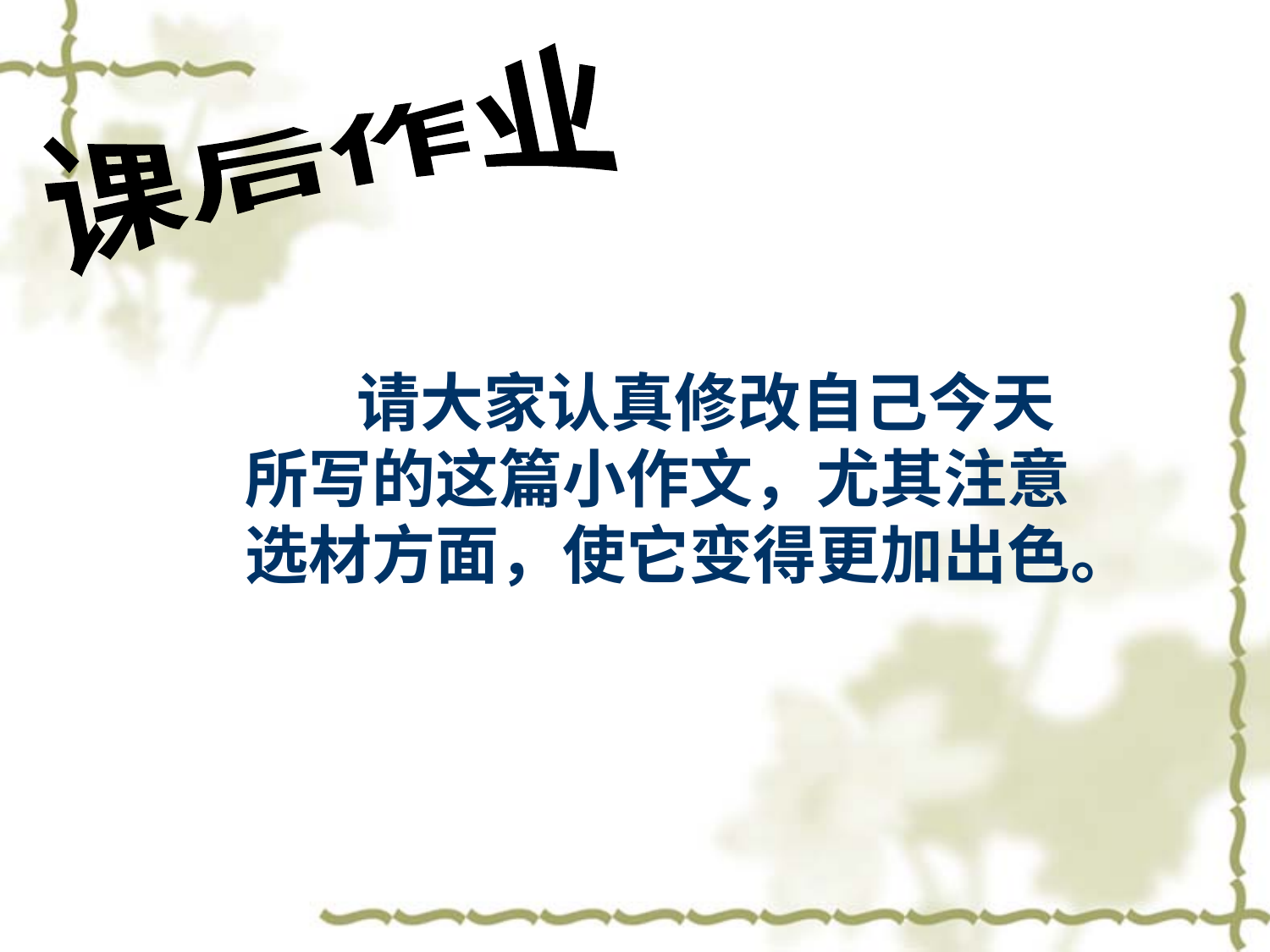

课后作业
          请大家认真修改自己今天所写的这篇小作文，尤其注意选材方面，使它变得更加出色。